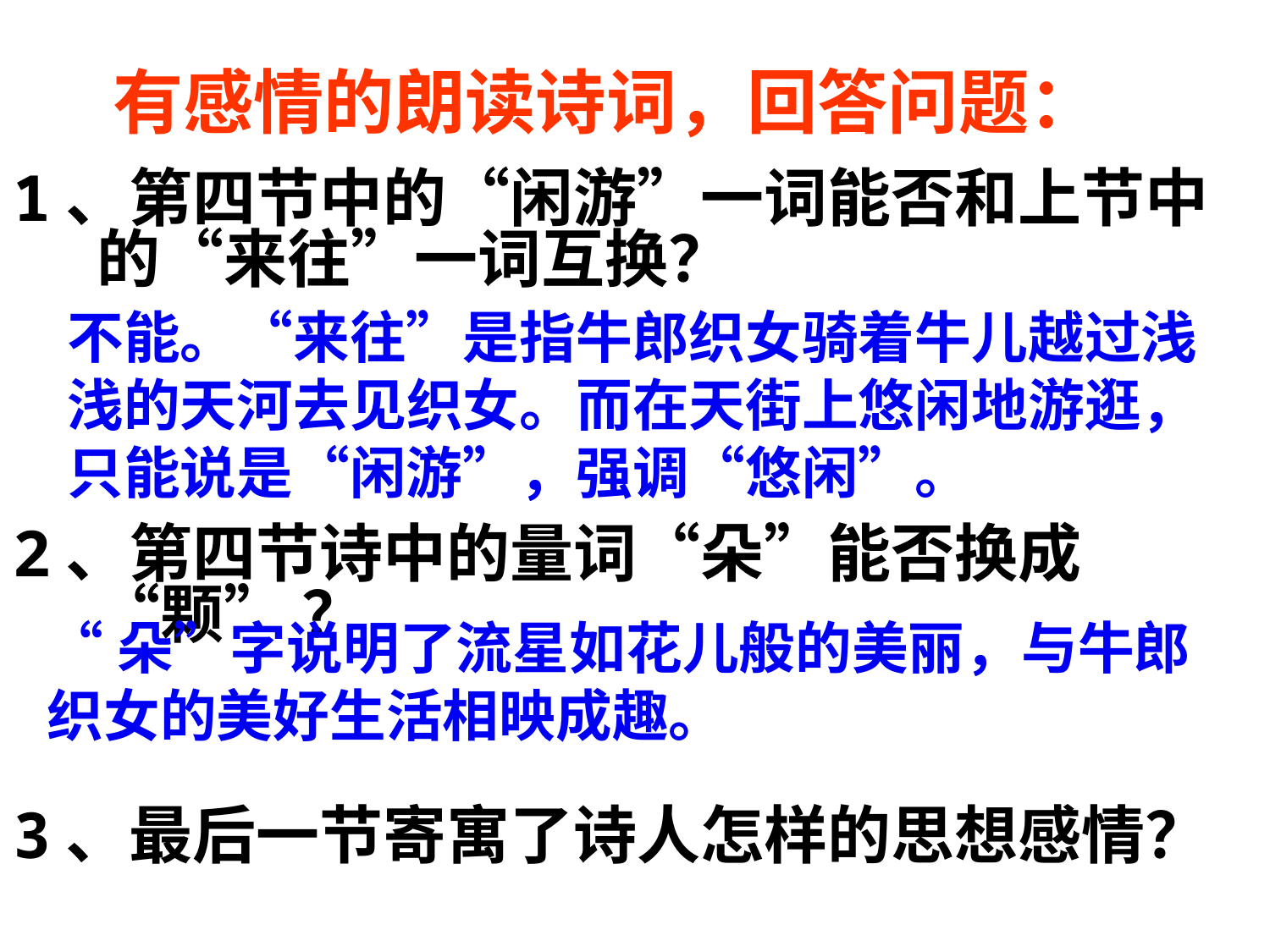

# 有感情的朗读诗词，回答问题：
1、第四节中的“闲游”一词能否和上节中的“来往”一词互换？

2、第四节诗中的量词“朵”能否换成“颗” ？

3、最后一节寄寓了诗人怎样的思想感情？

不能。“来往”是指牛郎织女骑着牛儿越过浅浅的天河去见织女。而在天街上悠闲地游逛，只能说是“闲游”，强调“悠闲”。
“朵”字说明了流星如花儿般的美丽，与牛郎织女的美好生活相映成趣。